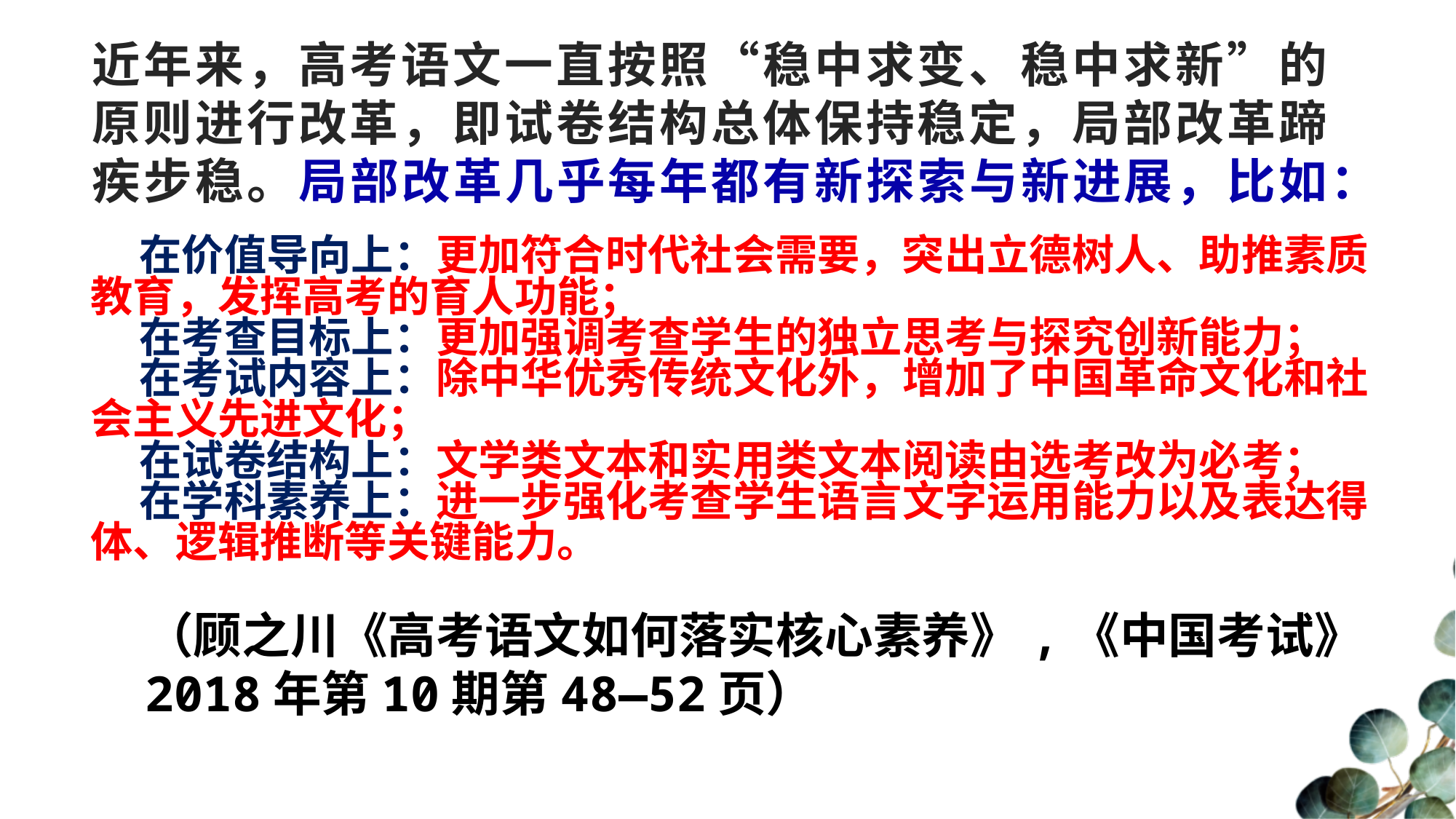

# 近年来，高考语文一直按照“稳中求变、稳中求新”的原则进行改革，即试卷结构总体保持稳定，局部改革蹄疾步稳。局部改革几乎每年都有新探索与新进展，比如：
    在价值导向上：更加符合时代社会需要，突出立德树人、助推素质教育，发挥高考的育人功能；
    在考查目标上：更加强调考查学生的独立思考与探究创新能力；
    在考试内容上：除中华优秀传统文化外，增加了中国革命文化和社会主义先进文化；
    在试卷结构上：文学类文本和实用类文本阅读由选考改为必考；
    在学科素养上：进一步强化考查学生语言文字运用能力以及表达得体、逻辑推断等关键能力。
（顾之川《高考语文如何落实核心素养》,《中国考试》
2018年第10期第48—52页）